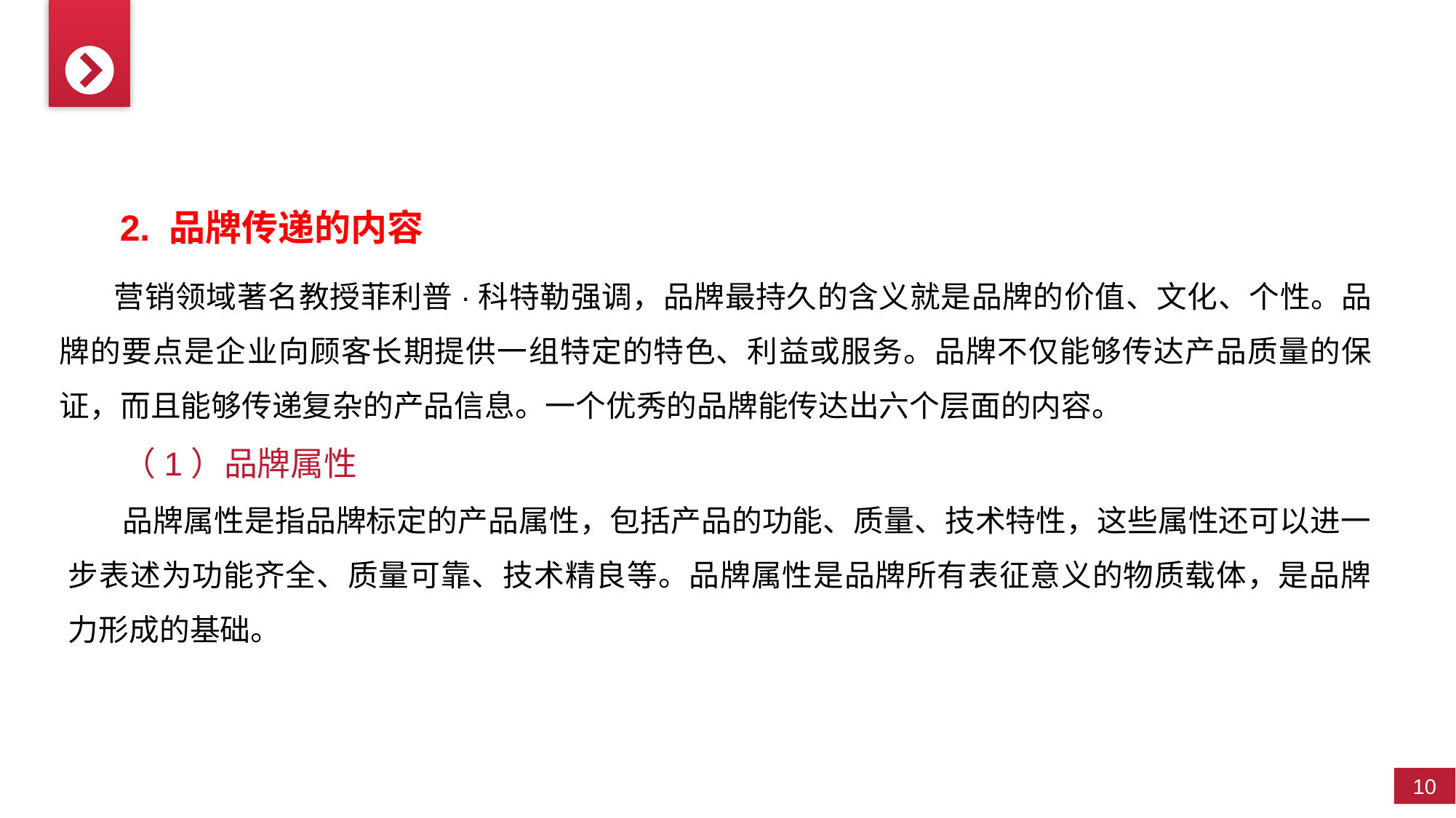

2. 品牌传递的内容
营销领域著名教授菲利普·科特勒强调，品牌最持久的含义就是品牌的价值、文化、个性。品牌的要点是企业向顾客长期提供一组特定的特色、利益或服务。品牌不仅能够传达产品质量的保证，而且能够传递复杂的产品信息。一个优秀的品牌能传达出六个层面的内容。
（1）品牌属性
品牌属性是指品牌标定的产品属性，包括产品的功能、质量、技术特性，这些属性还可以进一步表述为功能齐全、质量可靠、技术精良等。品牌属性是品牌所有表征意义的物质载体，是品牌力形成的基础。